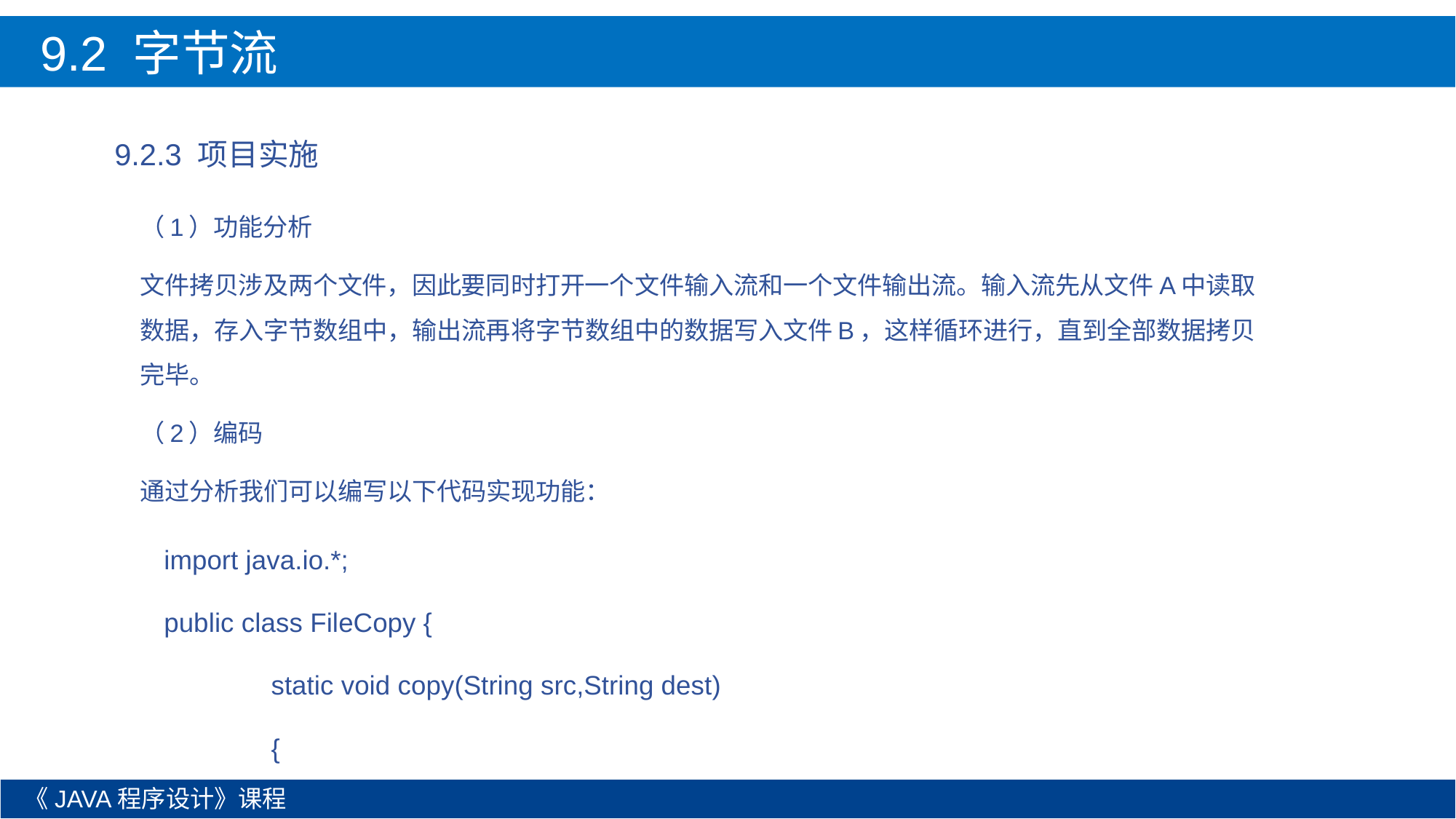

9.2 字节流
9.2.3 项目实施
（1）功能分析
文件拷贝涉及两个文件，因此要同时打开一个文件输入流和一个文件输出流。输入流先从文件A中读取数据，存入字节数组中，输出流再将字节数组中的数据写入文件B，这样循环进行，直到全部数据拷贝完毕。
（2）编码
通过分析我们可以编写以下代码实现功能：
import java.io.*;
public class FileCopy {
	static void copy(String src,String dest)
	{
《JAVA程序设计》课程